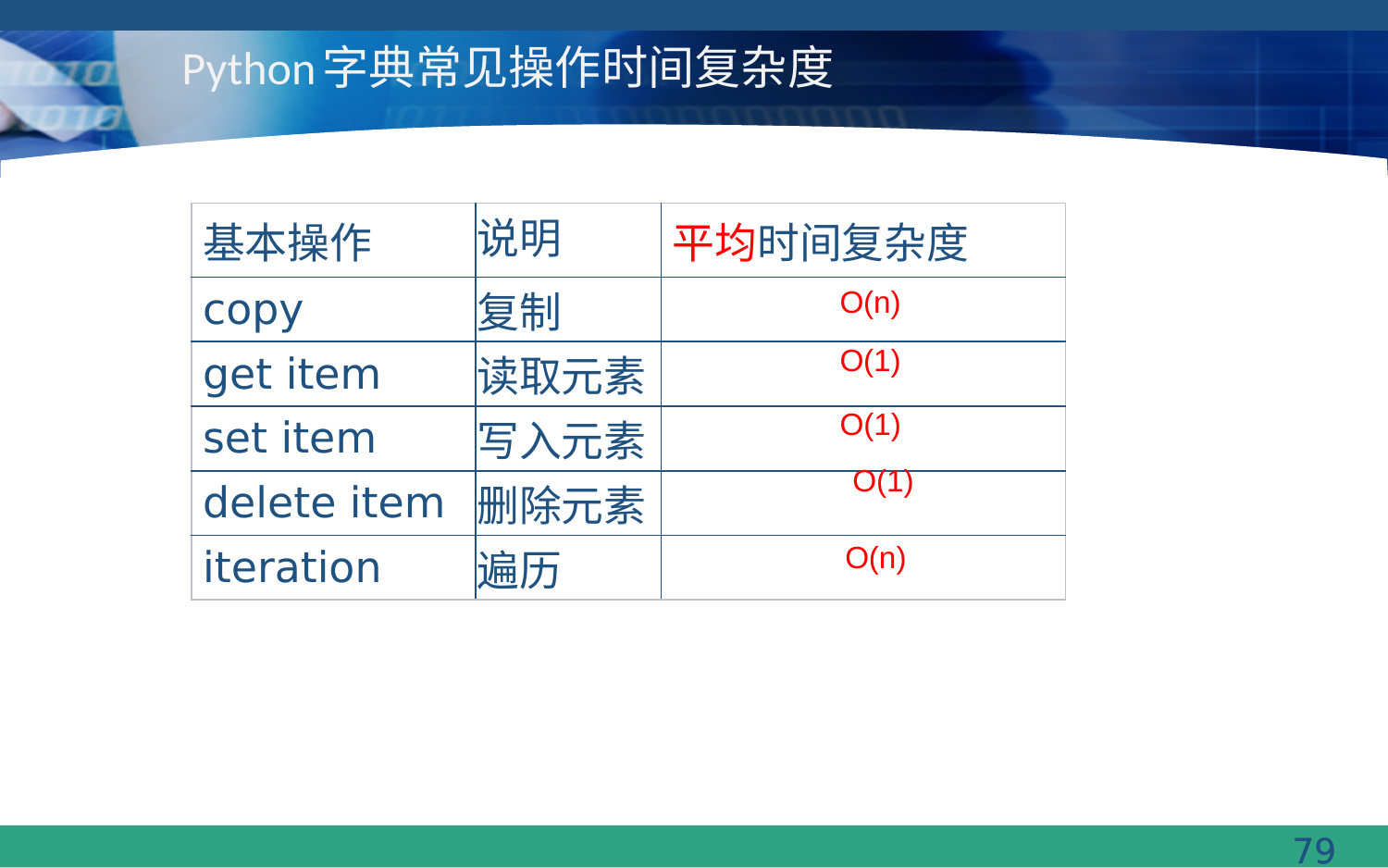

# Python字典常见操作时间复杂度
| 基本操作 | 说明 | 平均时间复杂度 |
| --- | --- | --- |
| copy | 复制 | O(n) |
| get item | 读取元素 | O(1) |
| set item | 写入元素 | O(1) |
| delete item | 删除元素 | O(1) |
| iteration | 遍历 | O(n) |
O(n)
O(1)
O(1)
O(1)
O(n)